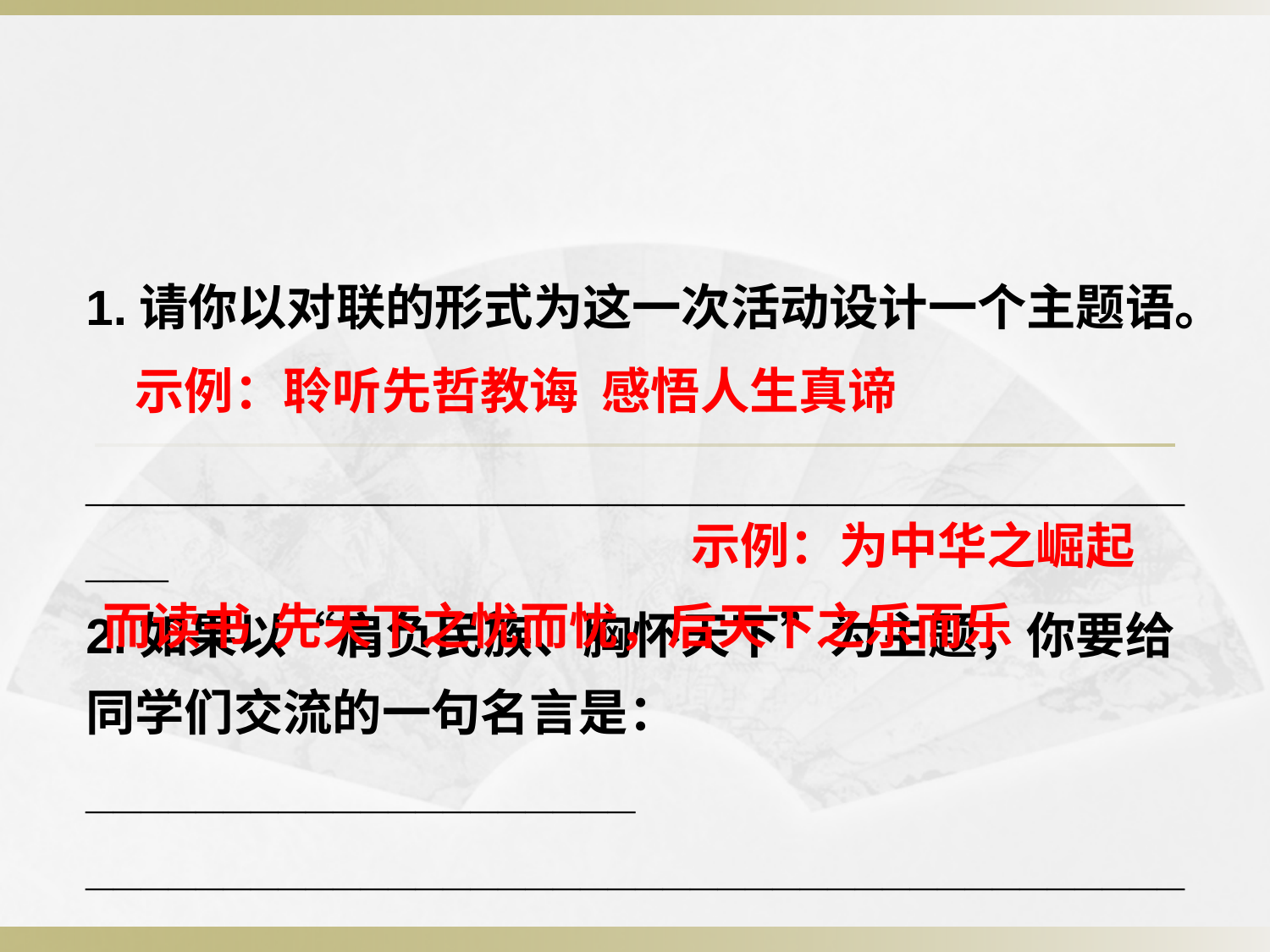

1.请你以对联的形式为这一次活动设计一个主题语。
 ___________________________________________
2.如果以“肩负民族、胸怀天下”为主题，你要给同学们交流的一句名言是：____________________
____________________________________________
示例：聆听先哲教诲  感悟人生真谛
示例：为中华之崛起
而读书  先天下之忧而忧，后天下之乐而乐